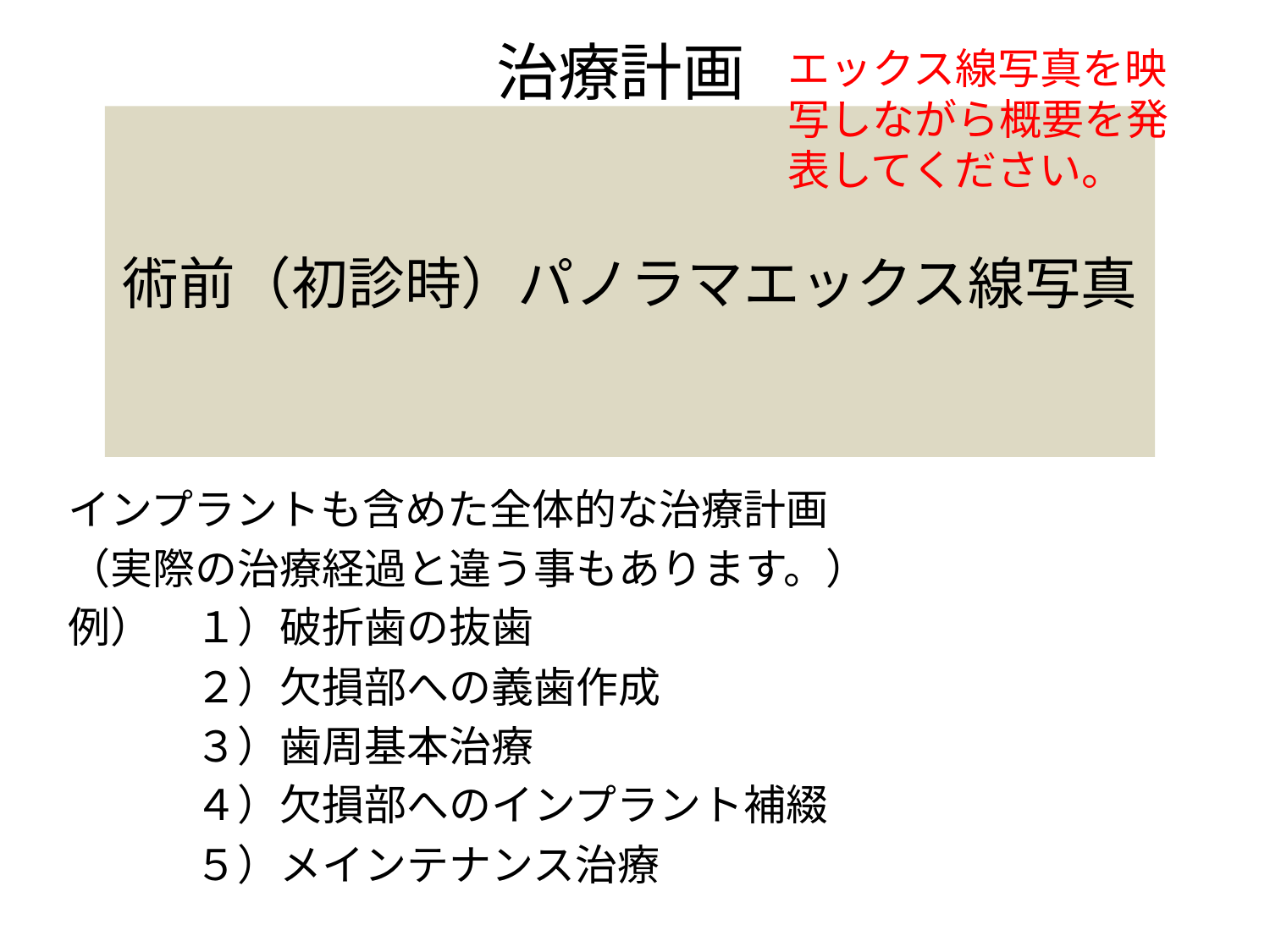

# 治療計画
エックス線写真を映写しながら概要を発表してください。

術前（初診時）パノラマエックス線写真

インプラントも含めた全体的な治療計画
（実際の治療経過と違う事もあります。）
例）　１）破折歯の抜歯
　　　２）欠損部への義歯作成
　　　３）歯周基本治療
　　　４）欠損部へのインプラント補綴
　　　５）メインテナンス治療